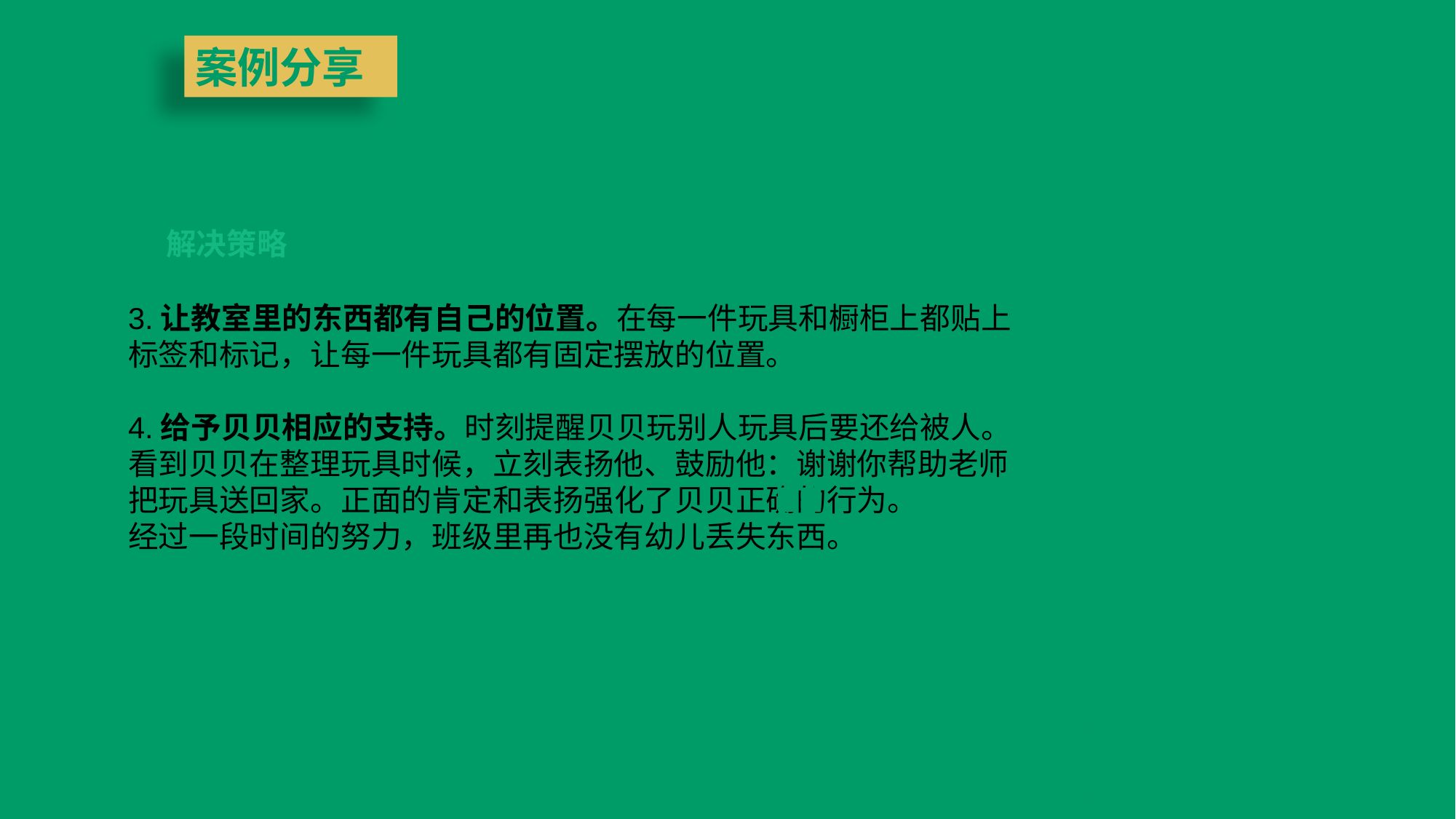

案例分享
解决策略

3.让教室里的东西都有自己的位置。在每一件玩具和橱柜上都贴上标签和标记，让每一件玩具都有固定摆放的位置。

4.给予贝贝相应的支持。时刻提醒贝贝玩别人玩具后要还给被人。看到贝贝在整理玩具时候，立刻表扬他、鼓励他：谢谢你帮助老师把玩具送回家。正面的肯定和表扬强化了贝贝正确的行为。
经过一段时间的努力，班级里再也没有幼儿丢失东西。

INDUCTION TRAINING